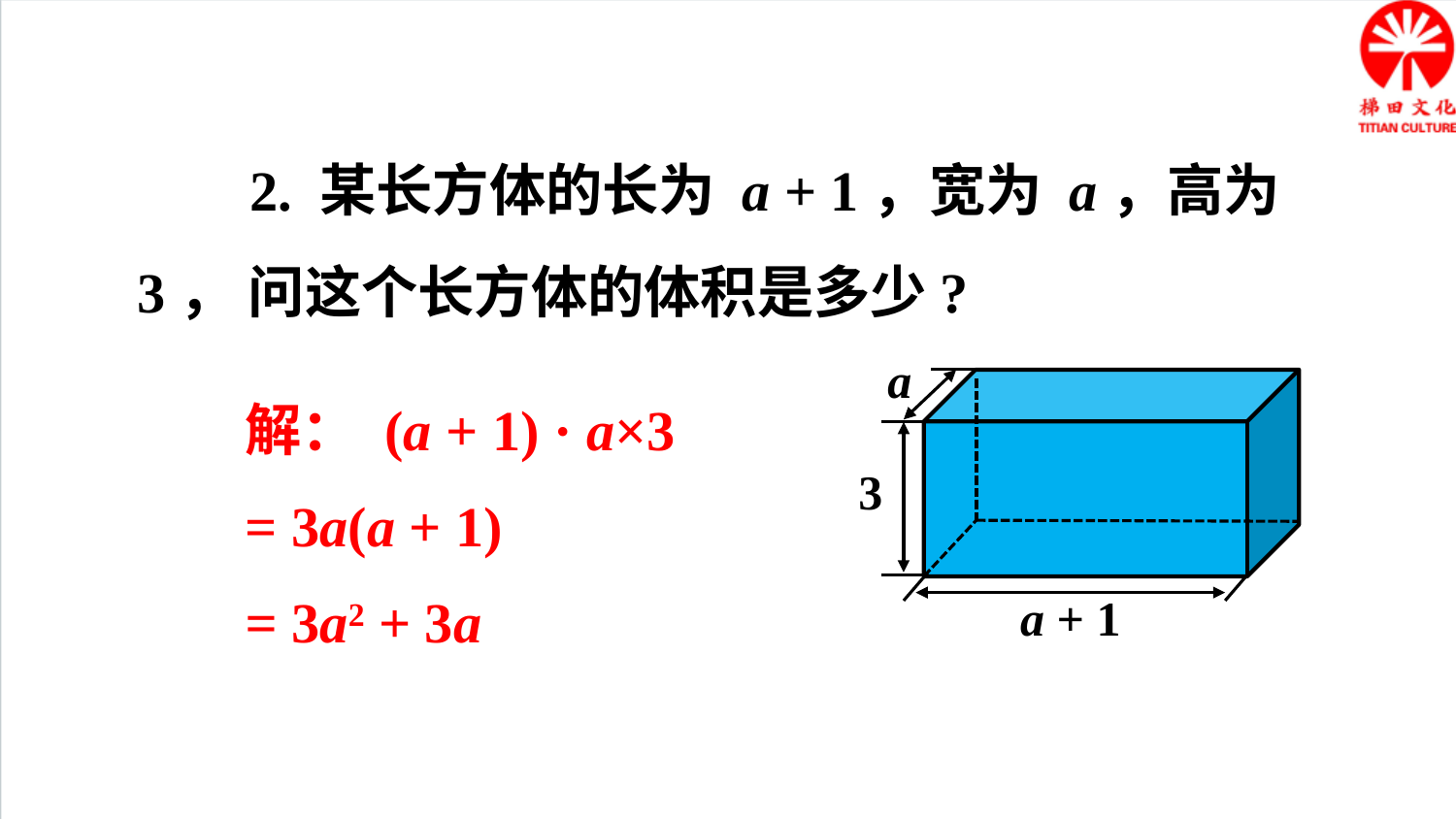

2. 某长方体的长为 a + 1，宽为 a，高为 3， 问这个长方体的体积是多少?
a

3
a + 1
解： (a + 1) · a×3
= 3a(a + 1)
= 3a2 + 3a